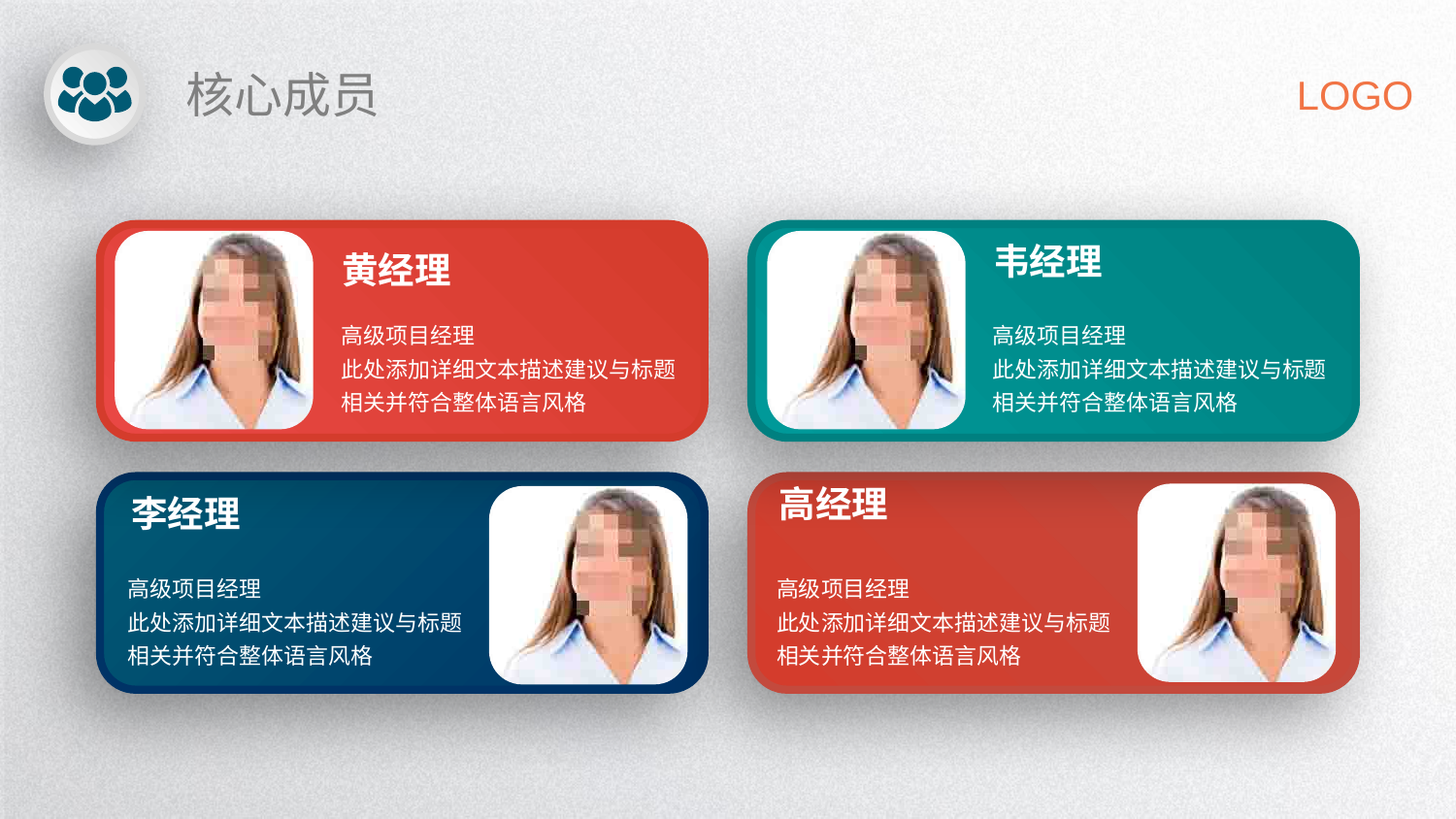

核心成员
LOGO

韦经理
黄经理
高级项目经理
此处添加详细文本描述建议与标题相关并符合整体语言风格
高级项目经理
此处添加详细文本描述建议与标题相关并符合整体语言风格

高经理

李经理

高级项目经理
此处添加详细文本描述建议与标题相关并符合整体语言风格
高级项目经理
此处添加详细文本描述建议与标题相关并符合整体语言风格